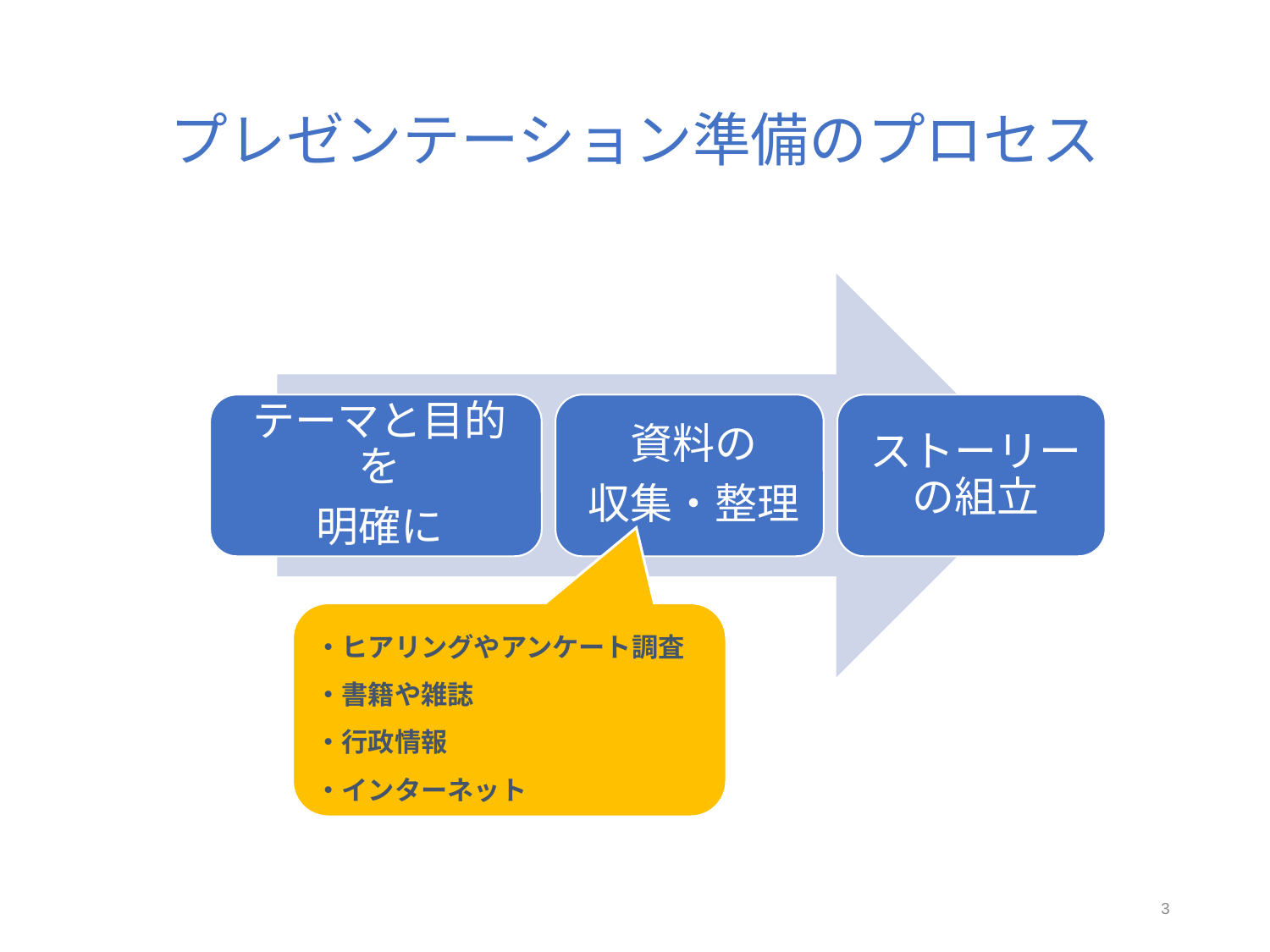

# プレゼンテーション準備のプロセス
テーマと目的を
明確に
資料の
収集・整理
ストーリーの組立
・ヒアリングやアンケート調査
・書籍や雑誌
・行政情報
・インターネット
3